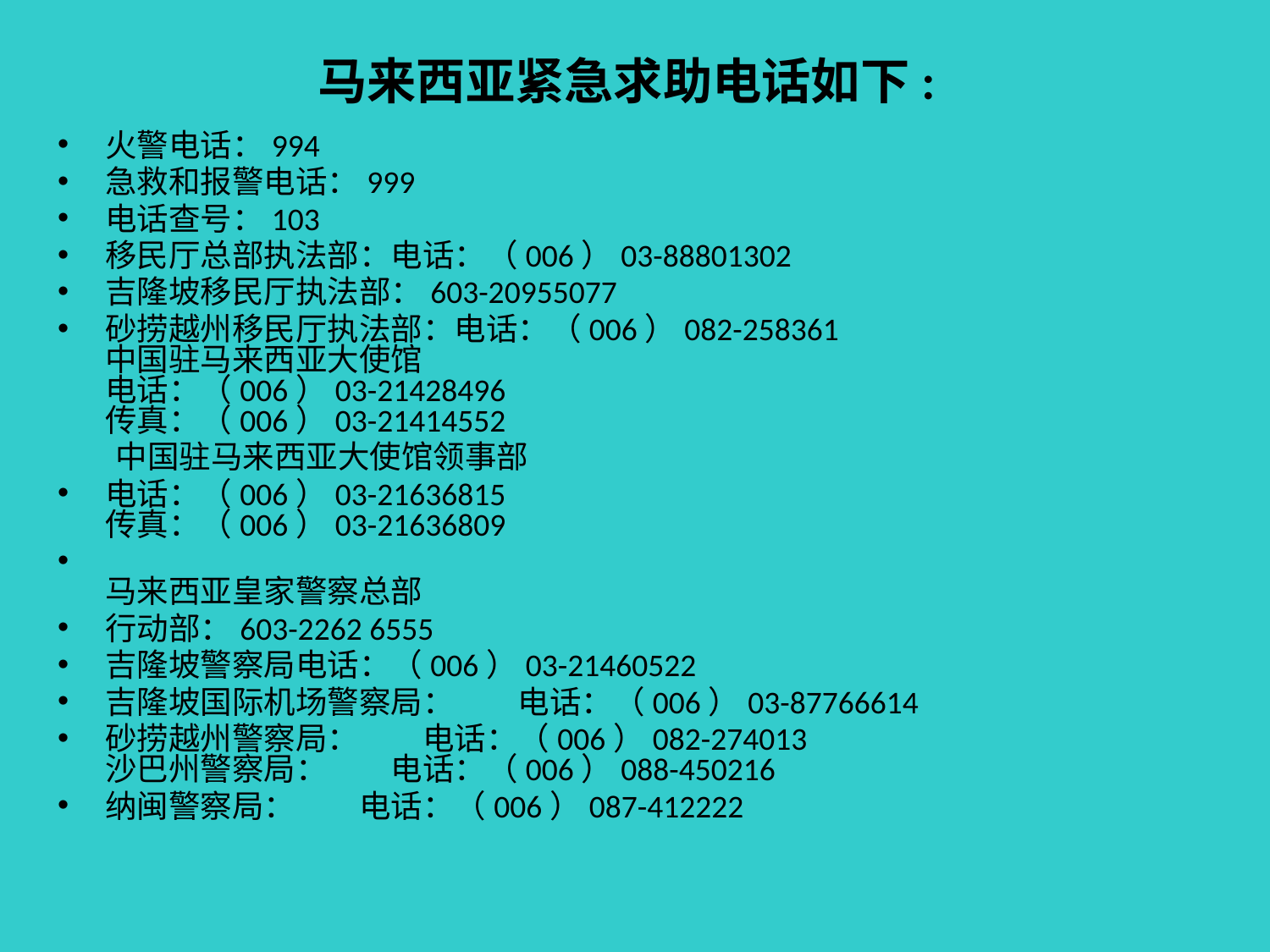

# 马来西亚紧急求助电话如下:
火警电话：994
急救和报警电话：999
电话查号：103
移民厅总部执法部：电话：（006）03-88801302
吉隆坡移民厅执法部：603-20955077
砂捞越州移民厅执法部：电话：（006）082-258361
中国驻马来西亚大使馆                 　　
电话：（006）03-21428496
传真：（006）03-21414552
       中国驻马来西亚大使馆领事部
电话：（006）03-21636815
传真：（006）03-21636809
马来西亚皇家警察总部
行动部：603-2262 6555
吉隆坡警察局电话：（006）03-21460522
吉隆坡国际机场警察局：　　电话：（006）03-87766614
砂捞越州警察局：　　电话：（006）082-274013
沙巴州警察局：　　电话：（006）088-450216
纳闽警察局：　　电话：（006）087-412222